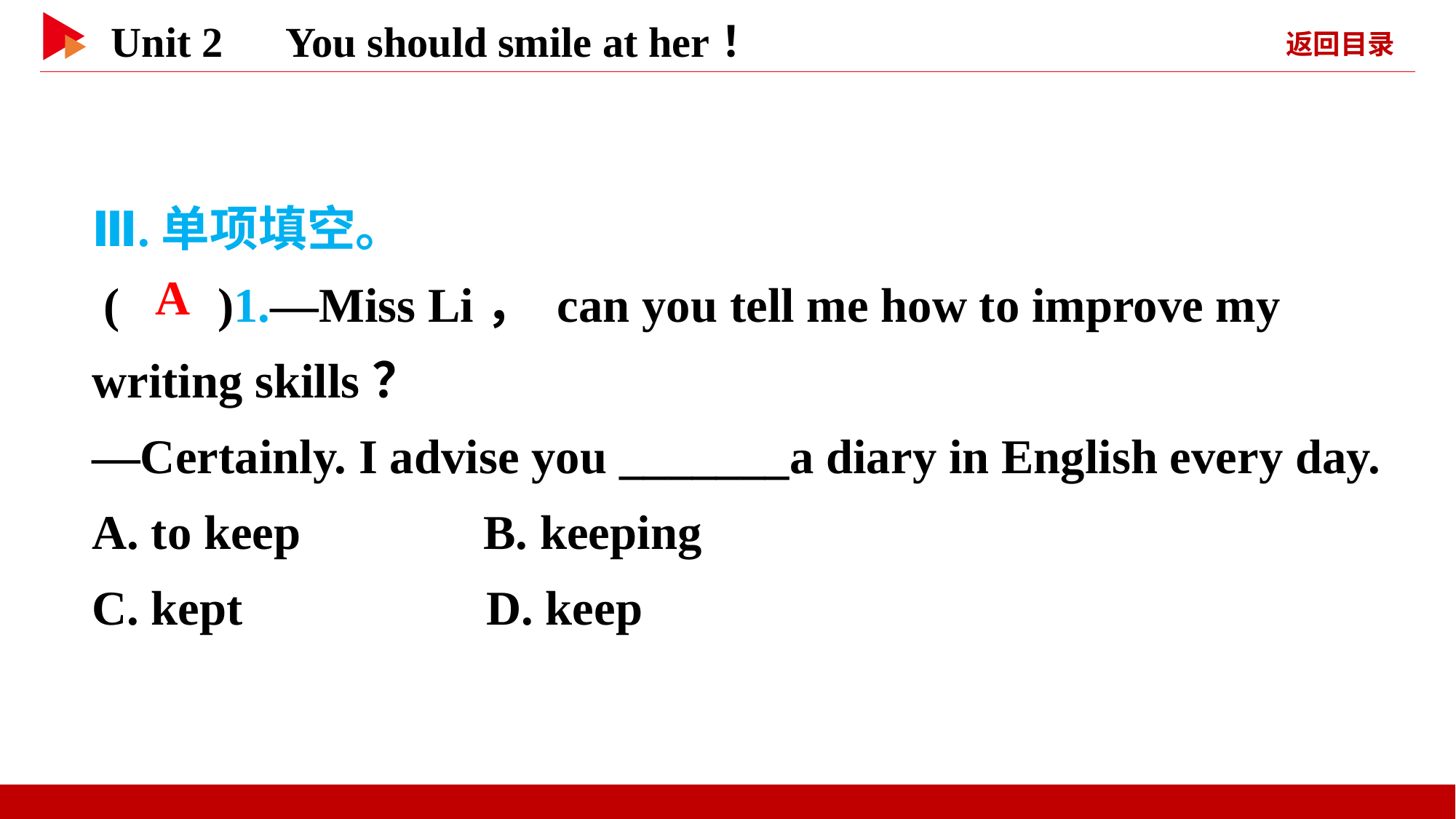

Ⅲ.单项填空。
 (        )1.—Miss Li， can you tell me how to improve my writing skills？
—Certainly. I advise you _______a diary in English every day.
A. to keep               B. keeping
C. kept                    D. keep
   A